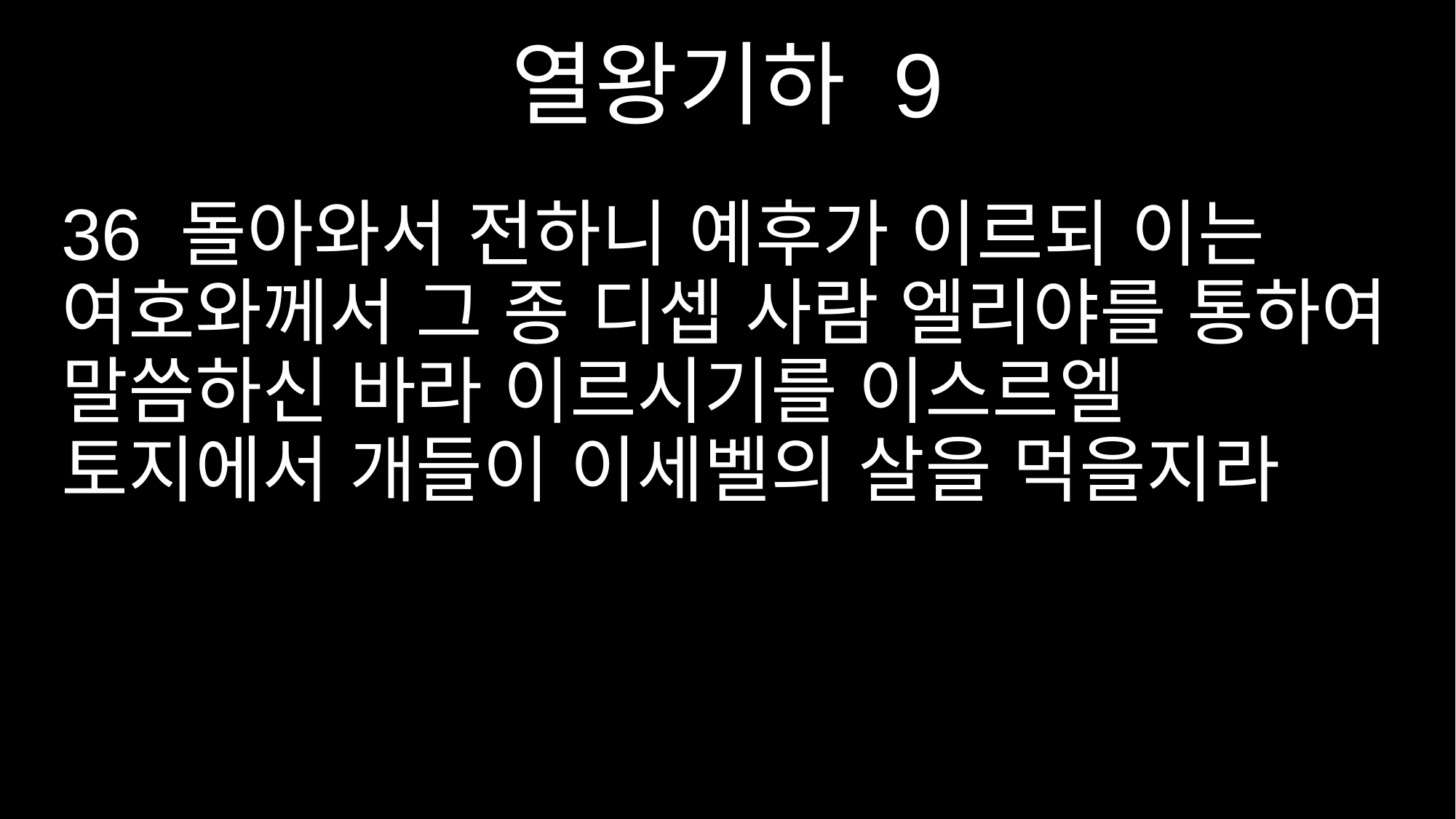

열왕기하 9
36 돌아와서 전하니 예후가 이르되 이는 여호와께서 그 종 디셉 사람 엘리야를 통하여 말씀하신 바라 이르시기를 이스르엘 토지에서 개들이 이세벨의 살을 먹을지라